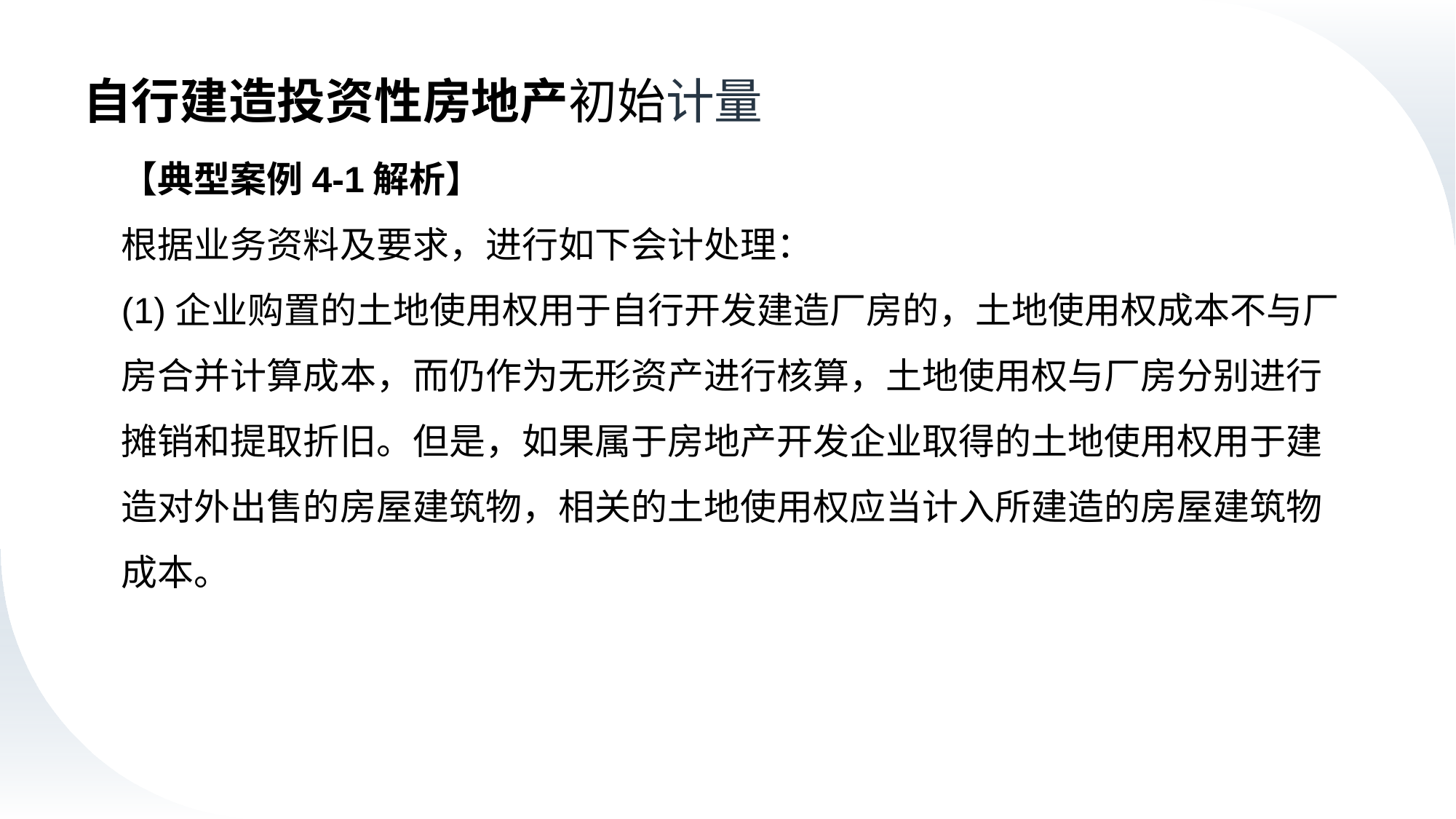

# 自行建造投资性房地产初始计量
【典型案例4-1解析】
根据业务资料及要求，进行如下会计处理：
(1)企业购置的土地使用权用于自行开发建造厂房的，土地使用权成本不与厂房合并计算成本，而仍作为无形资产进行核算，土地使用权与厂房分别进行摊销和提取折旧。但是，如果属于房地产开发企业取得的土地使用权用于建造对外出售的房屋建筑物，相关的土地使用权应当计入所建造的房屋建筑物成本。